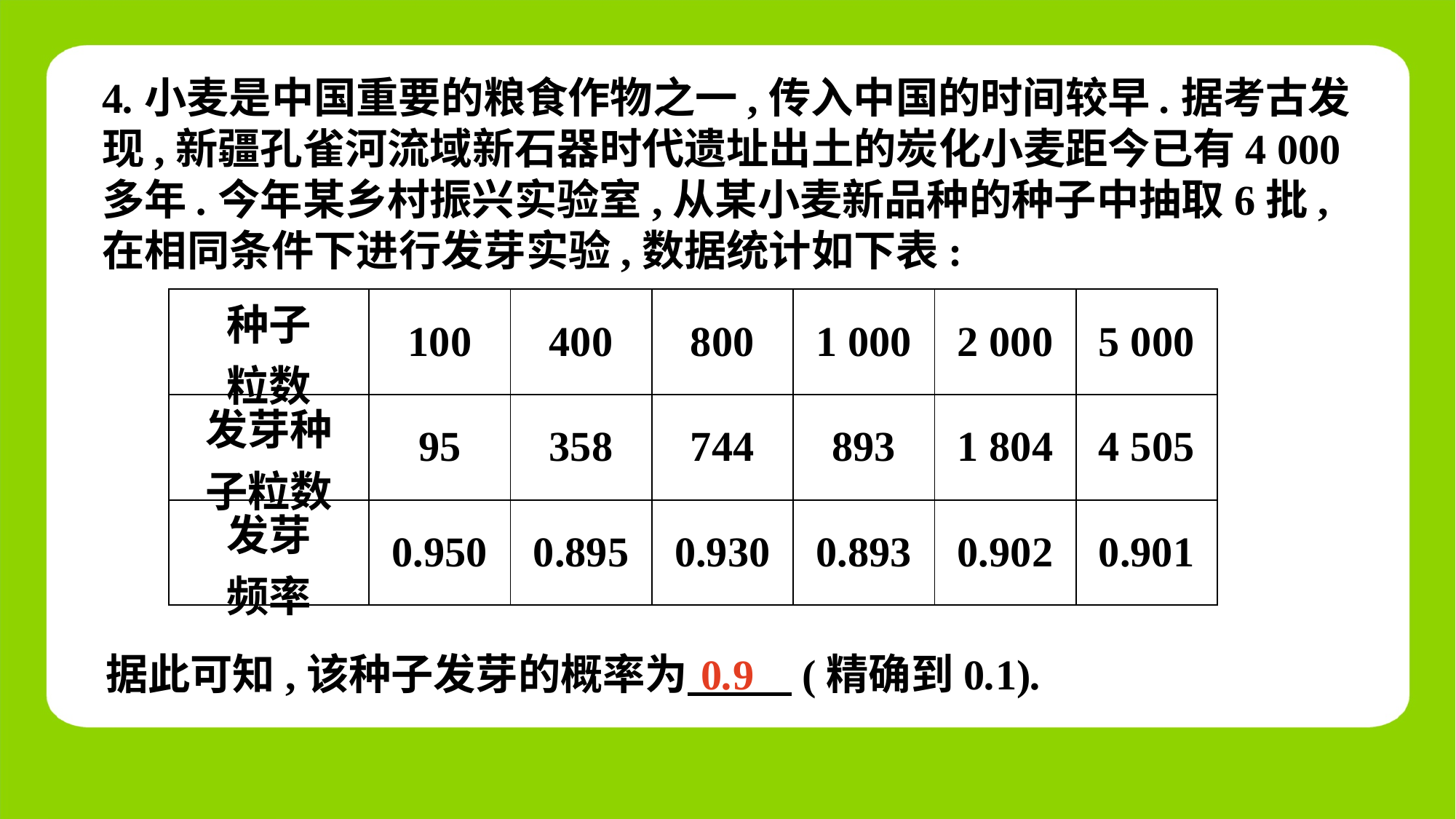

4.小麦是中国重要的粮食作物之一,传入中国的时间较早.据考古发现,新疆孔雀河流域新石器时代遗址出土的炭化小麦距今已有4 000多年.今年某乡村振兴实验室,从某小麦新品种的种子中抽取6批,在相同条件下进行发芽实验,数据统计如下表:
| 种子 粒数 | 100 | 400 | 800 | 1 000 | 2 000 | 5 000 |
| --- | --- | --- | --- | --- | --- | --- |
| 发芽种 子粒数 | 95 | 358 | 744 | 893 | 1 804 | 4 505 |
| 发芽 频率 | 0.950 | 0.895 | 0.930 | 0.893 | 0.902 | 0.901 |
据此可知,该种子发芽的概率为　  　(精确到0.1).
0.9